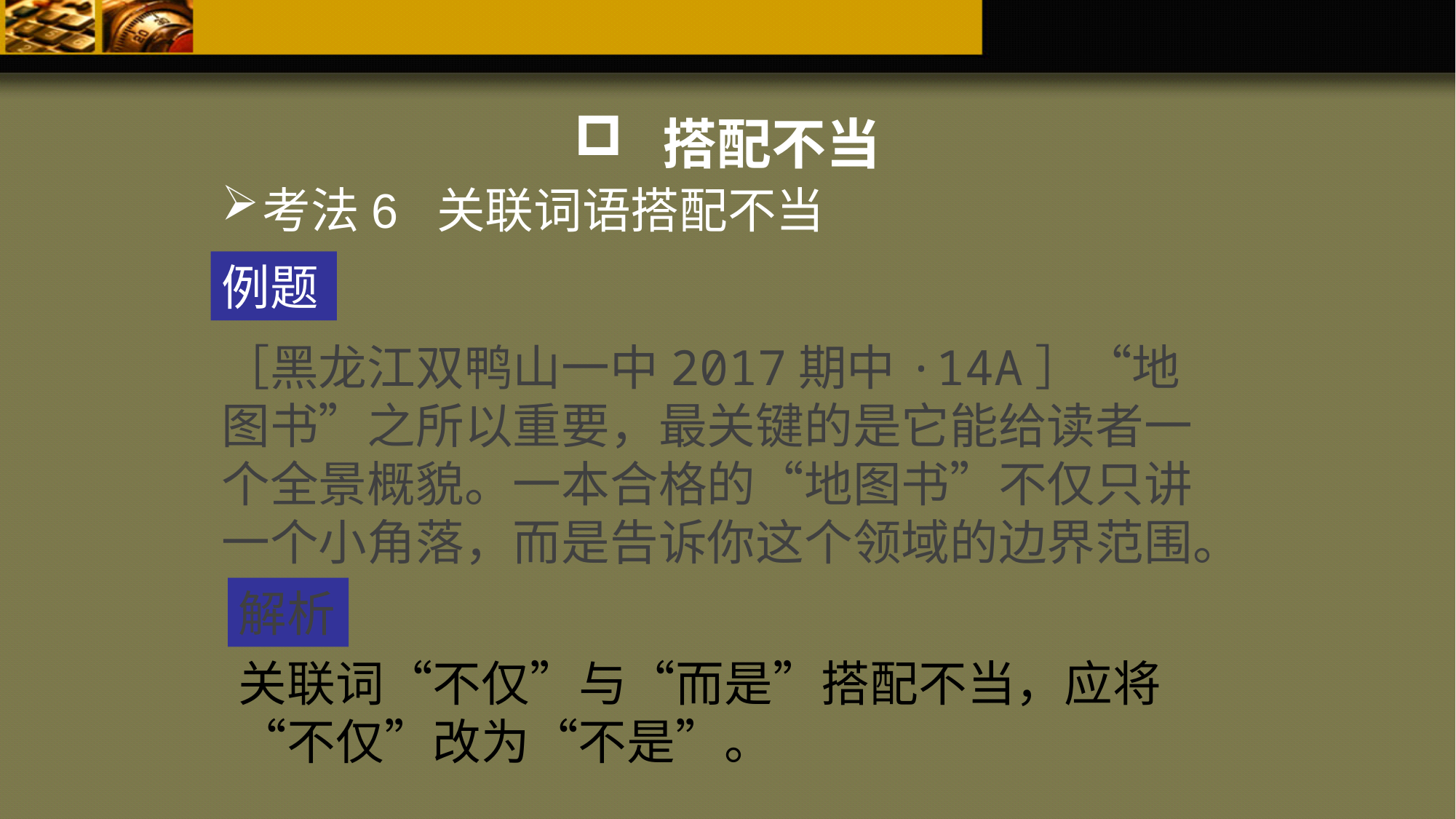

搭配不当
考法6  关联词语搭配不当
例题
［黑龙江双鸭山一中2017期中·14A］“地图书”之所以重要，最关键的是它能给读者一个全景概貌。一本合格的“地图书”不仅只讲一个小角落，而是告诉你这个领域的边界范围。
解析
关联词“不仅”与“而是”搭配不当，应将“不仅”改为“不是”。